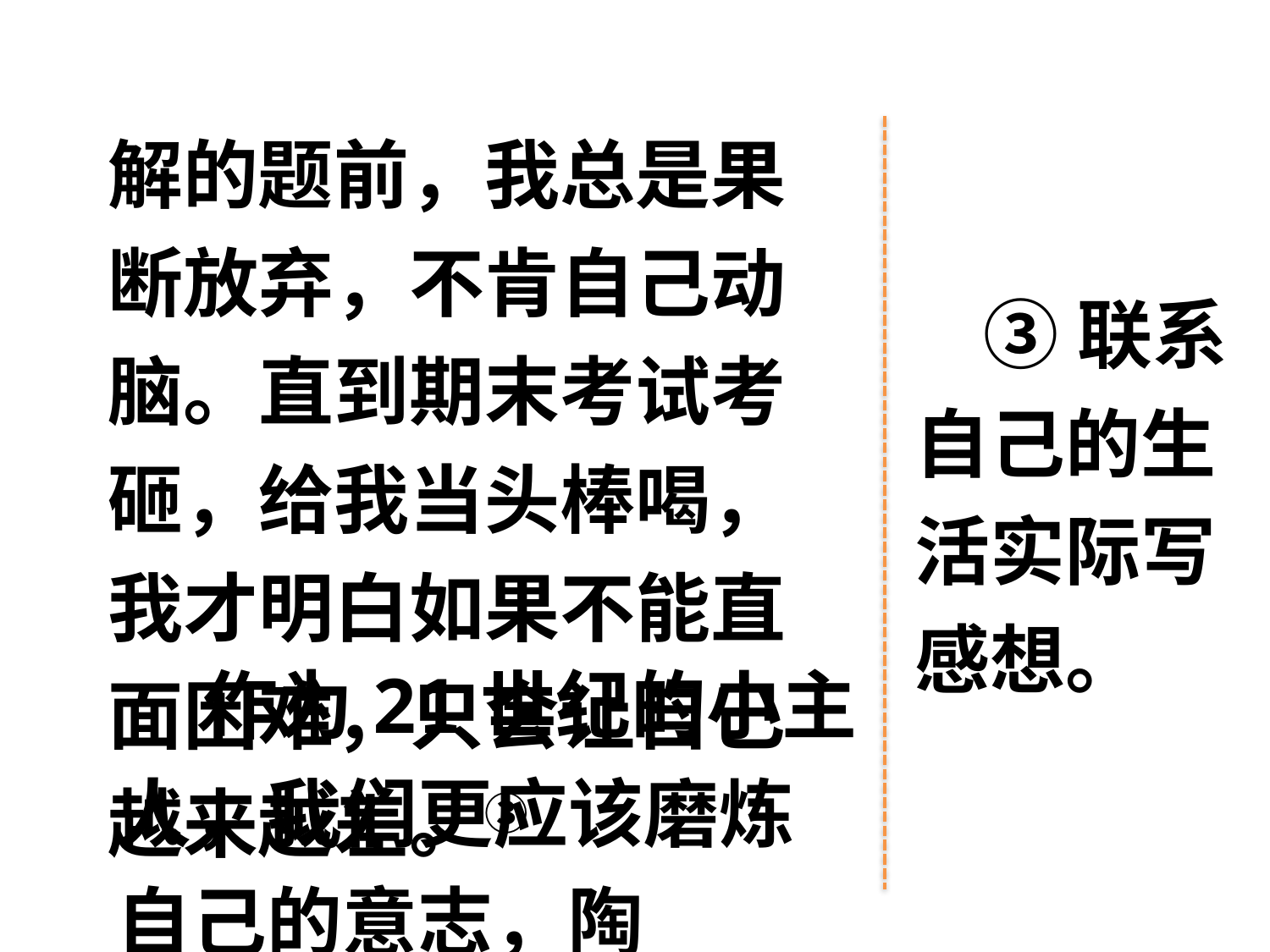

解的题前，我总是果断放弃，不肯自己动脑。直到期末考试考砸，给我当头棒喝，我才明白如果不能直面困难，只会让自己越来越差。③
    ③联系自己的生活实际写感想。

    作为21世纪的小主人，我们更应该磨炼自己的意志，陶